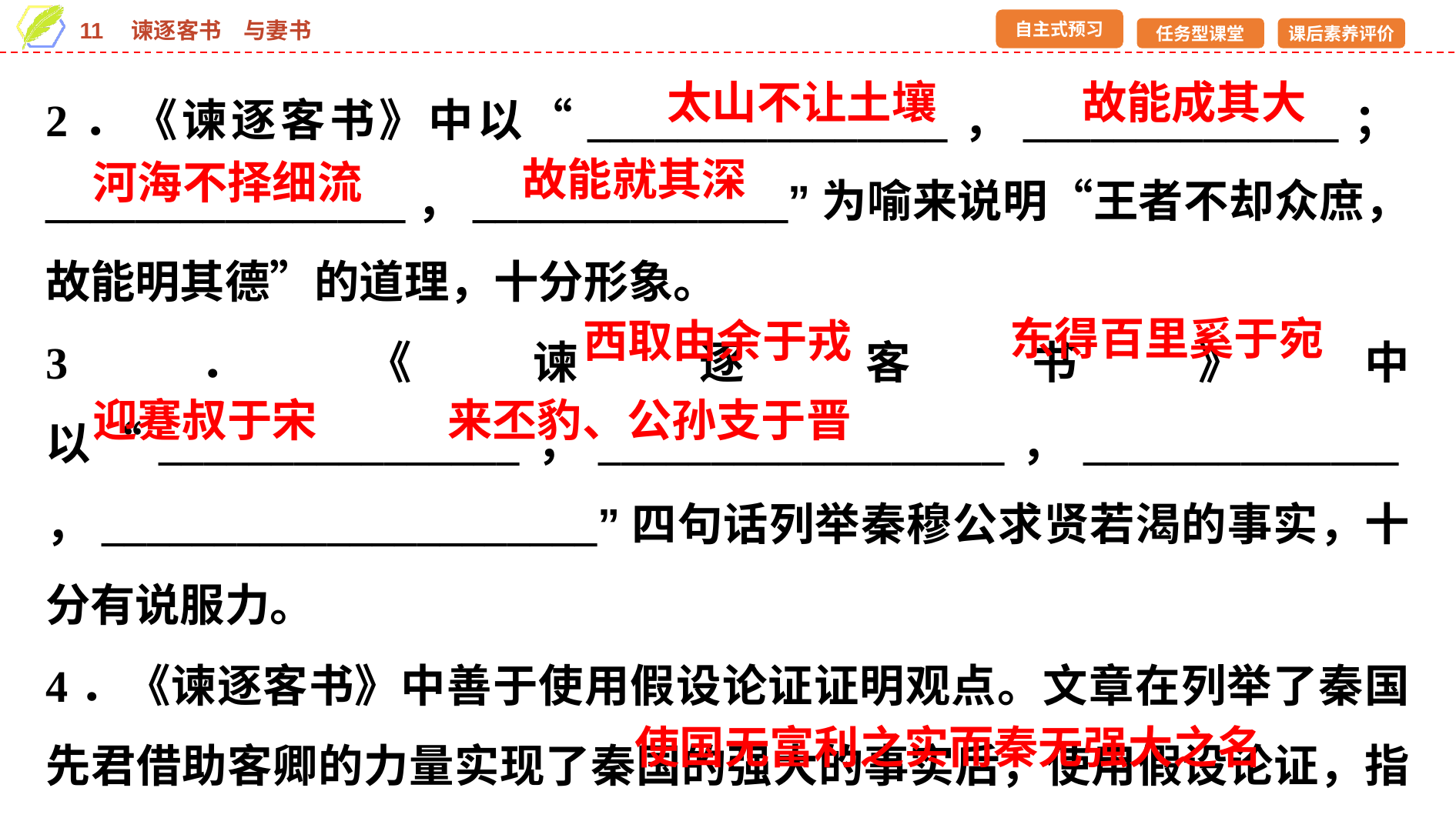

2．《谏逐客书》中以“________________，______________；________________，______________”为喻来说明“王者不却众庶，故能明其德”的道理，十分形象。
3．《谏逐客书》中以“________________，__________________，______________，______________________”四句话列举秦穆公求贤若渴的事实，十分有说服力。
4．《谏逐客书》中善于使用假设论证证明观点。文章在列举了秦国先君借助客卿的力量实现了秦国的强大的事实后，使用假设论证，指出假如没有客卿，结果是“________________________________”。
太山不让土壤
故能成其大
故能就其深
河海不择细流
东得百里奚于宛
西取由余于戎
迎蹇叔于宋
来丕豹、公孙支于晋
使国无富利之实而秦无强大之名